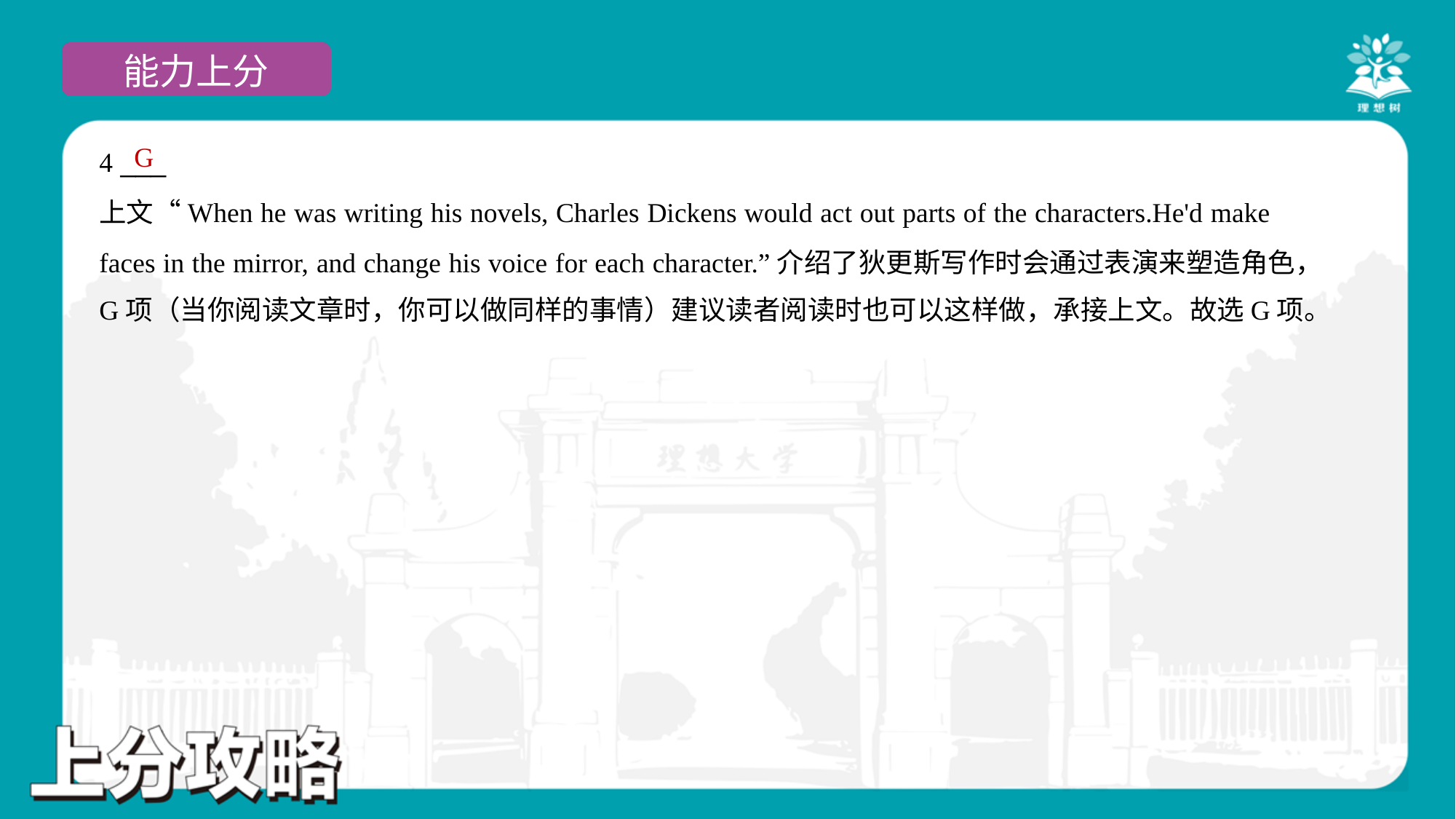

G
4 ___
上文“When he was writing his novels, Charles Dickens would act out parts of the characters.He'd make
faces in the mirror, and change his voice for each character.”介绍了狄更斯写作时会通过表演来塑造角色，
G项（当你阅读文章时，你可以做同样的事情）建议读者阅读时也可以这样做，承接上文。故选G项。